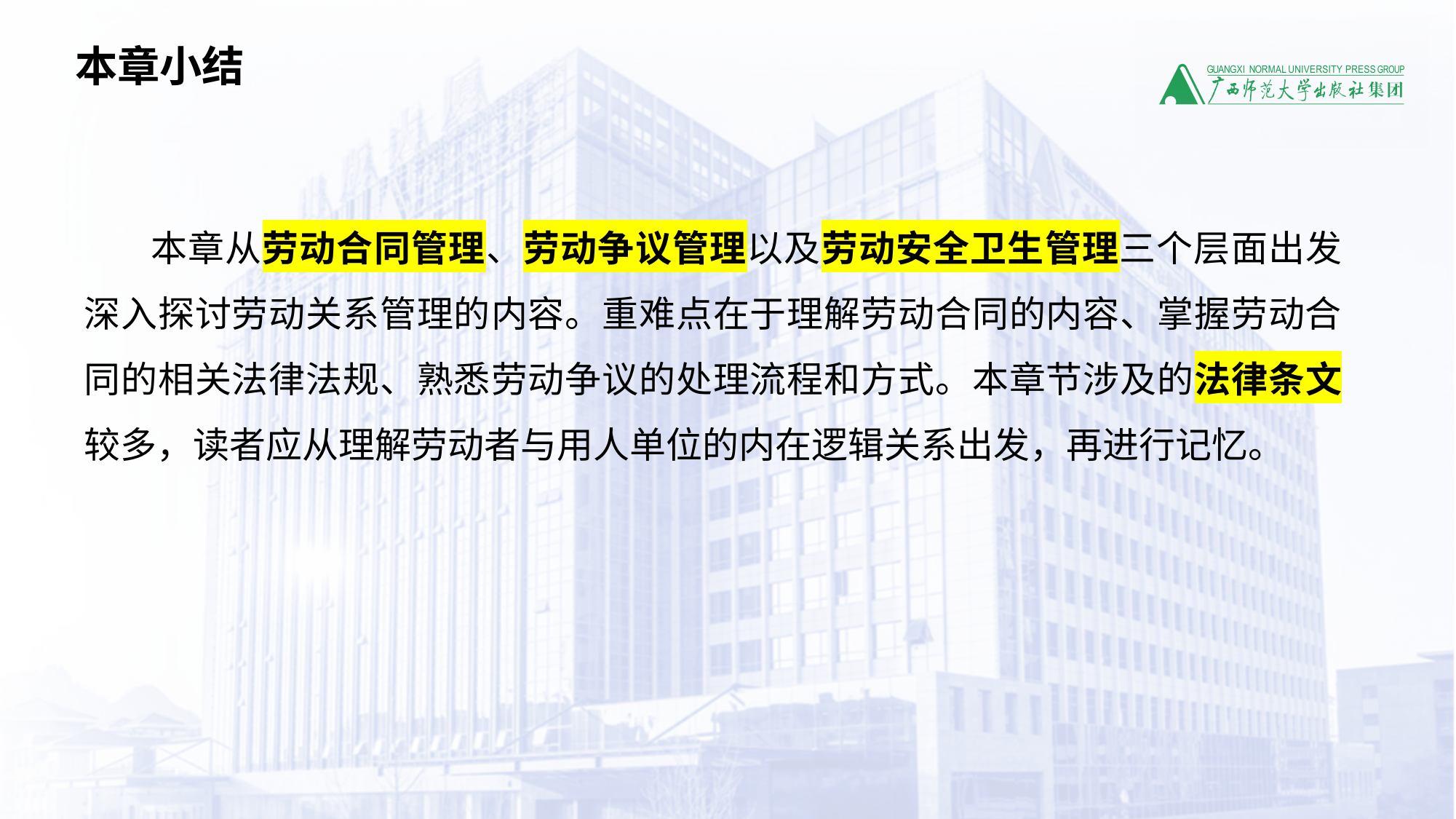

本章小结
本章从劳动合同管理、劳动争议管理以及劳动安全卫生管理三个层面出发深入探讨劳动关系管理的内容。重难点在于理解劳动合同的内容、掌握劳动合同的相关法律法规、熟悉劳动争议的处理流程和方式。本章节涉及的法律条文较多，读者应从理解劳动者与用人单位的内在逻辑关系出发，再进行记忆。